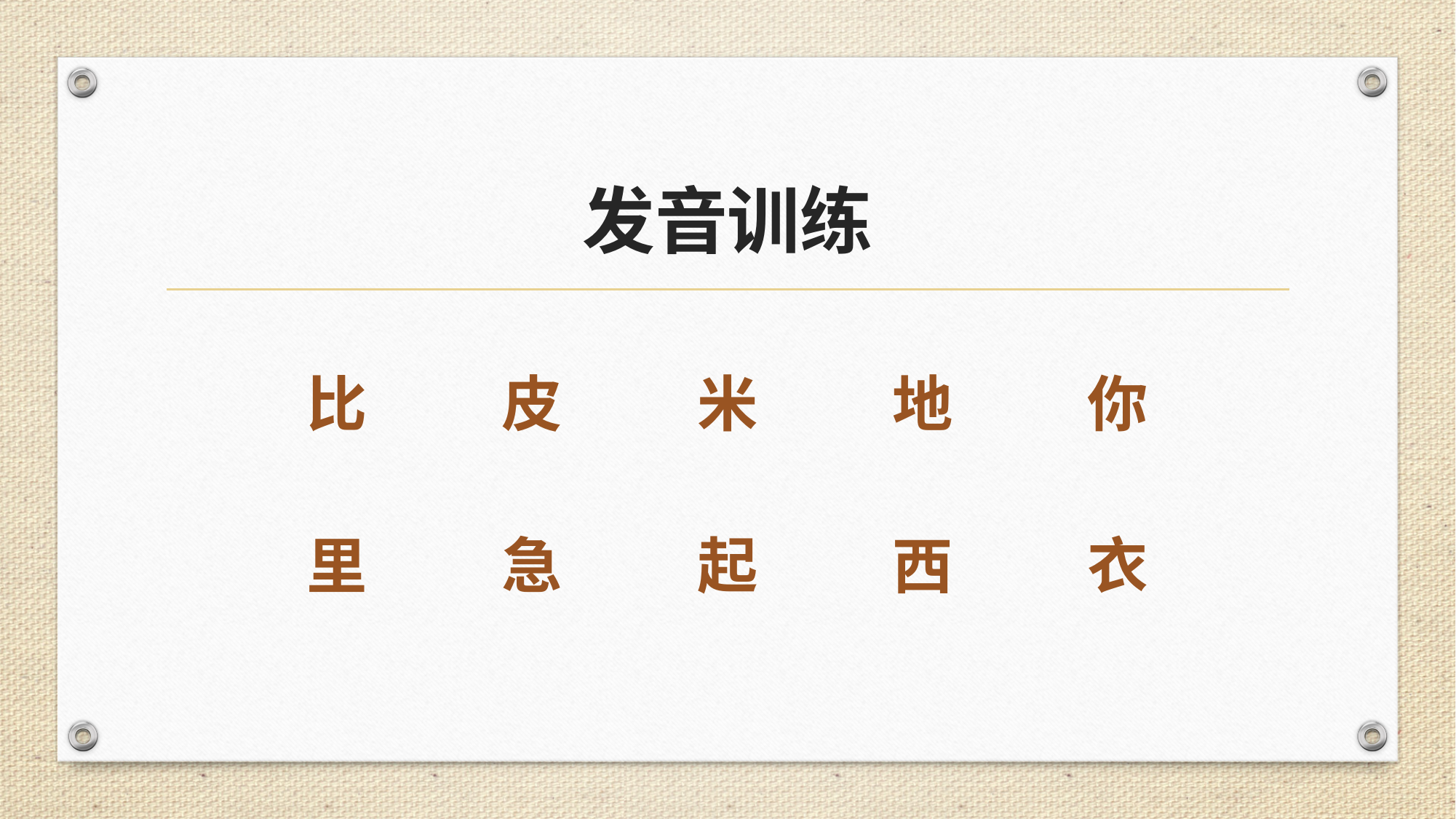

# 发音训练
比
米
地
你
皮
急
起
衣
里
西